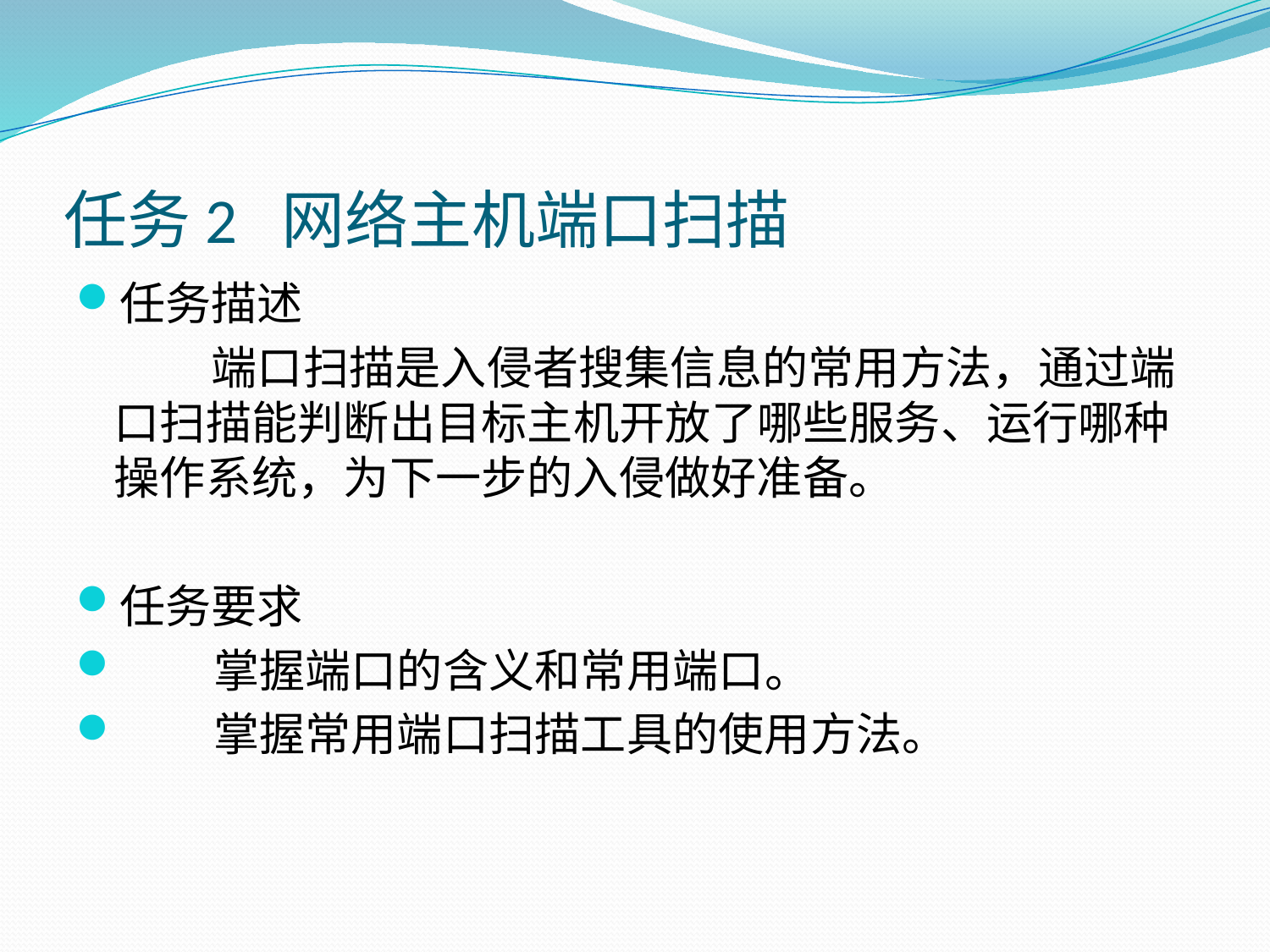

# 任务2  网络主机端口扫描
任务描述
            端口扫描是入侵者搜集信息的常用方法，通过端口扫描能判断出目标主机开放了哪些服务、运行哪种操作系统，为下一步的入侵做好准备。

任务要求
        掌握端口的含义和常用端口。
        掌握常用端口扫描工具的使用方法。